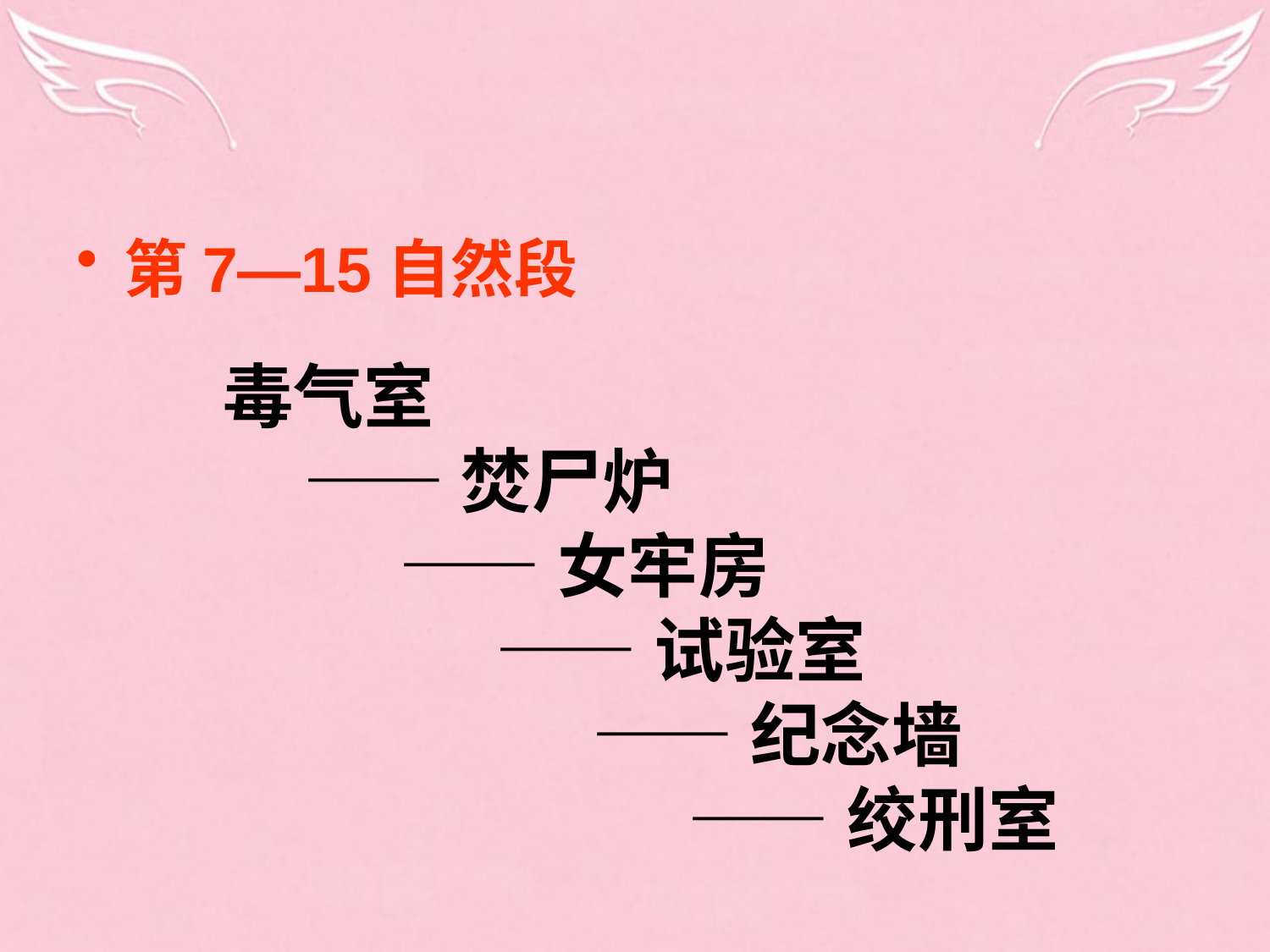

第7—15自然段
毒气室
     ——焚尸炉
           ——女牢房
                 ——试验室
                       ——纪念墙
                             ——绞刑室